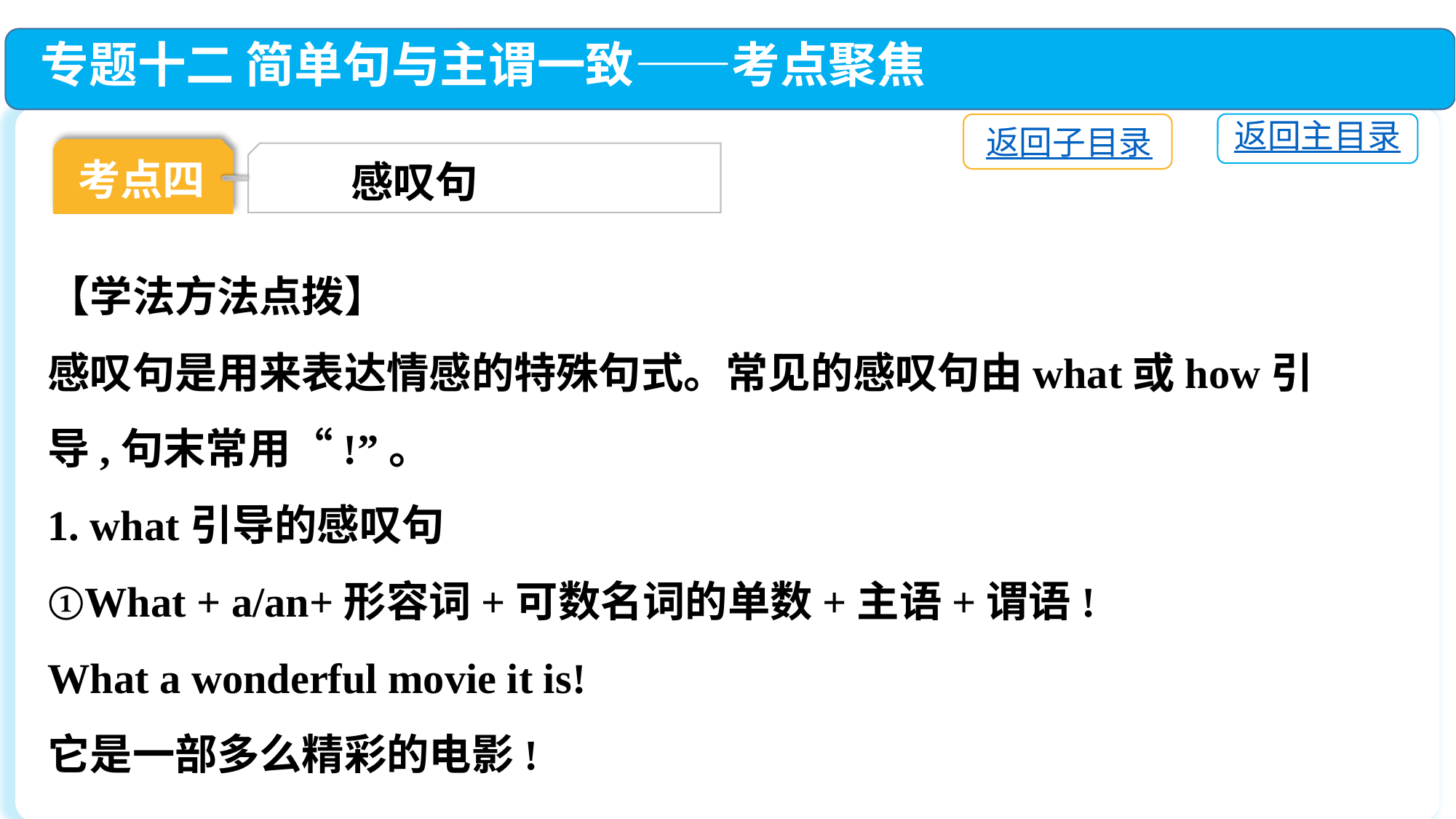

专题十二 简单句与主谓一致——考点聚焦

返回主目录

返回子目录
考点四
   感叹句

【学法方法点拨】
感叹句是用来表达情感的特殊句式。常见的感叹句由what或how引导,句末常用“!”。
1. what引导的感叹句
①What + a/an+形容词+可数名词的单数+主语+谓语!
What a wonderful movie it is!
它是一部多么精彩的电影!